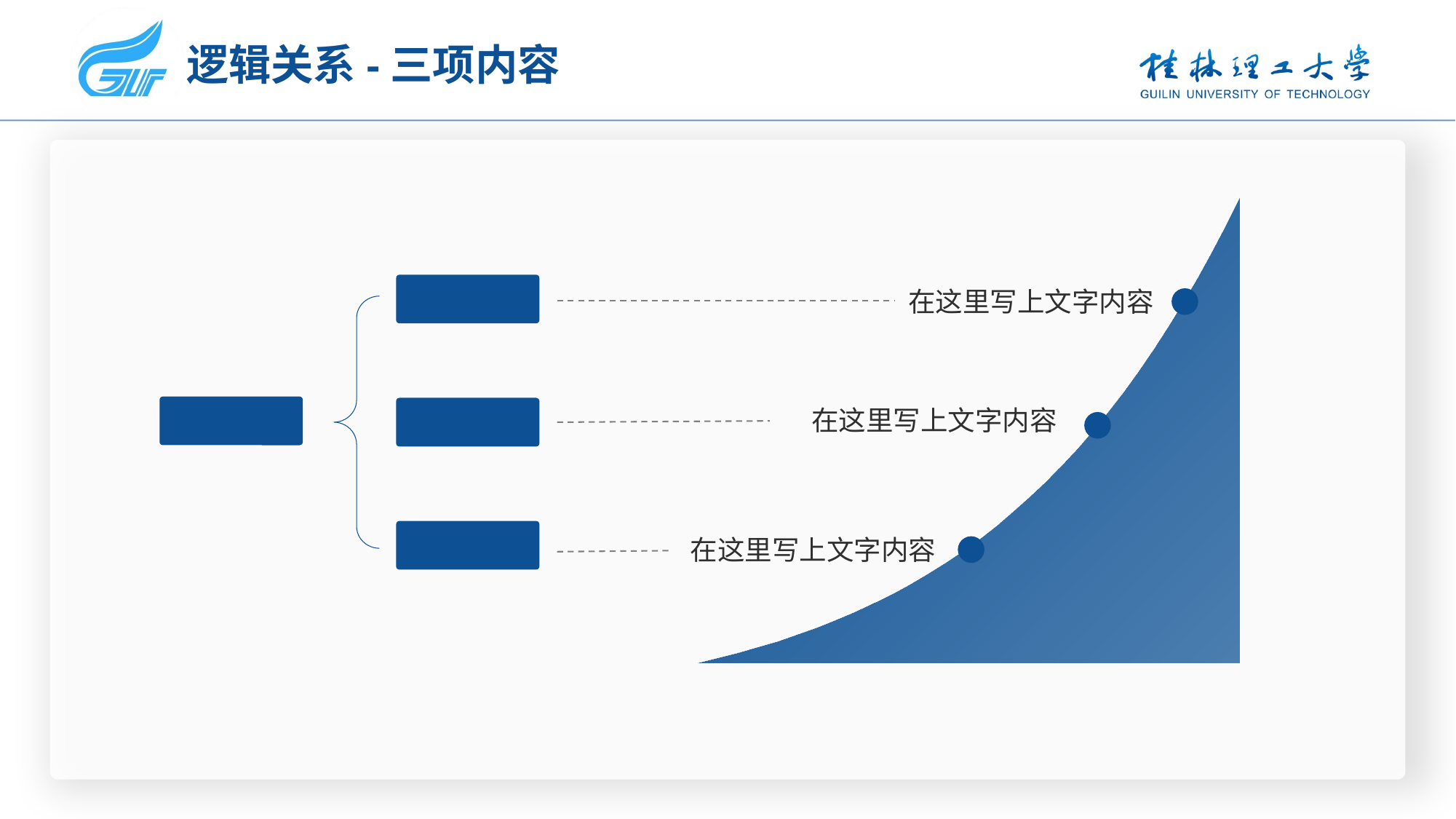

# 逻辑关系-三项内容

在这里写上文字内容

在这里写上文字内容

在这里写上文字内容